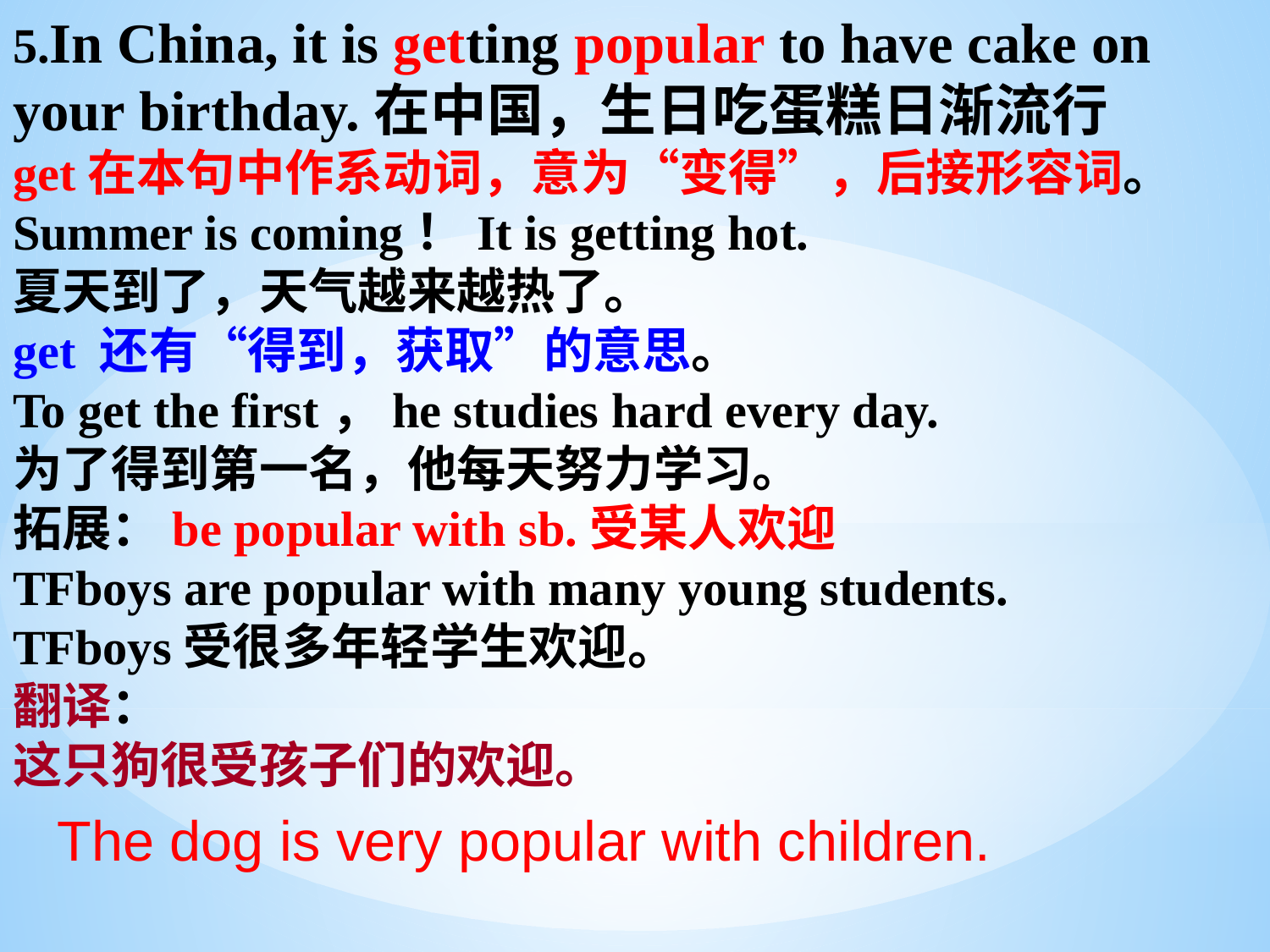

5.In China, it is getting popular to have cake on your birthday.在中国，生日吃蛋糕日渐流行
get在本句中作系动词，意为“变得”，后接形容词。
Summer is coming！It is getting hot.
夏天到了，天气越来越热了。
get 还有“得到，获取”的意思。
To get the first，he studies hard every day.
为了得到第一名，他每天努力学习。
拓展：be popular with sb.受某人欢迎
TFboys are popular with many young students.
TFboys受很多年轻学生欢迎。
翻译：
这只狗很受孩子们的欢迎。

The dog is very popular with children.